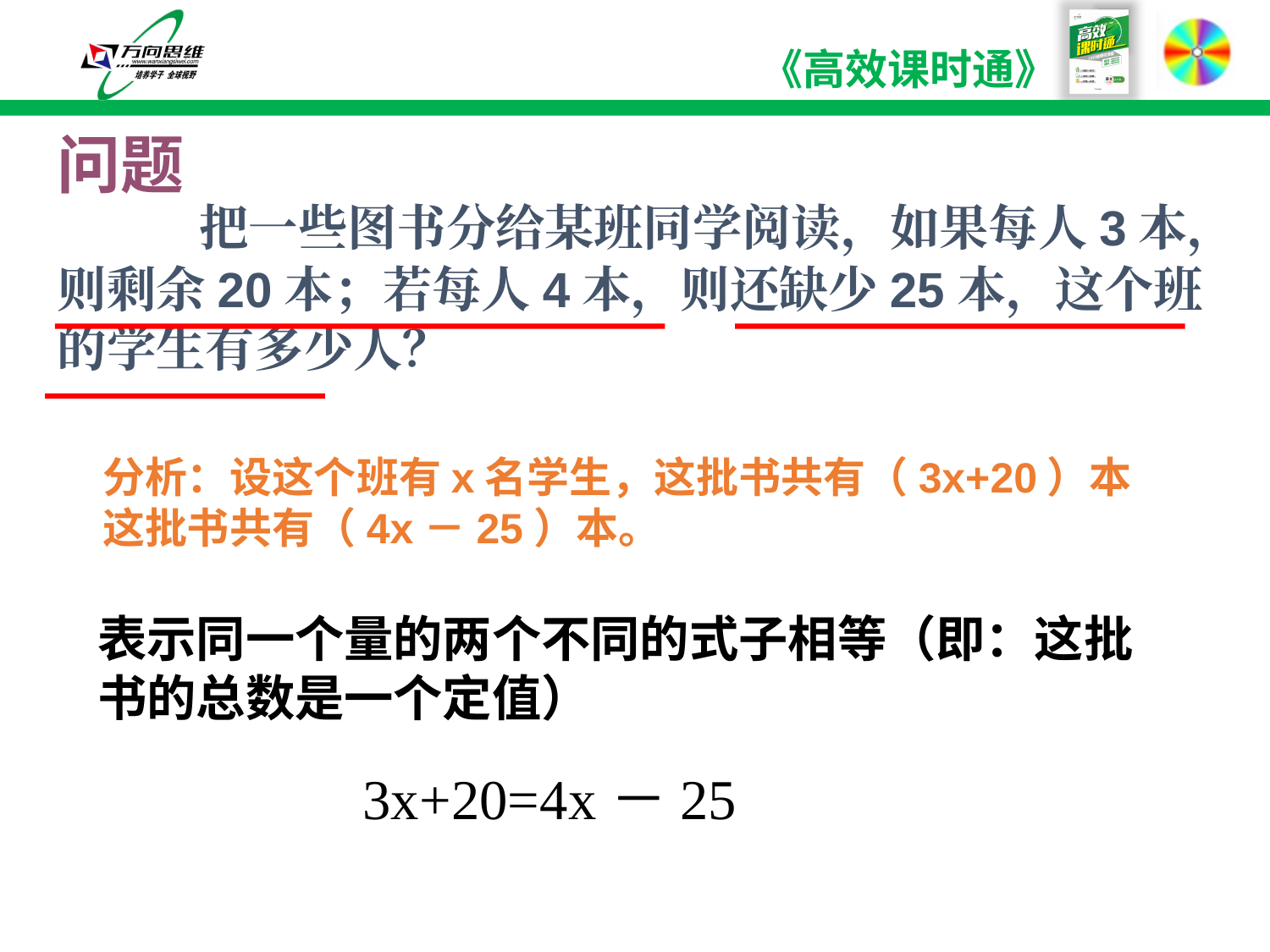

问题
        把一些图书分给某班同学阅读，如果每人3本，则剩余20本；若每人4本，则还缺少25本，这个班的学生有多少人？

分析：设这个班有x名学生，这批书共有（3x+20）本这批书共有（4x－25）本。
表示同一个量的两个不同的式子相等（即：这批书的总数是一个定值）
3x+20=4x－25